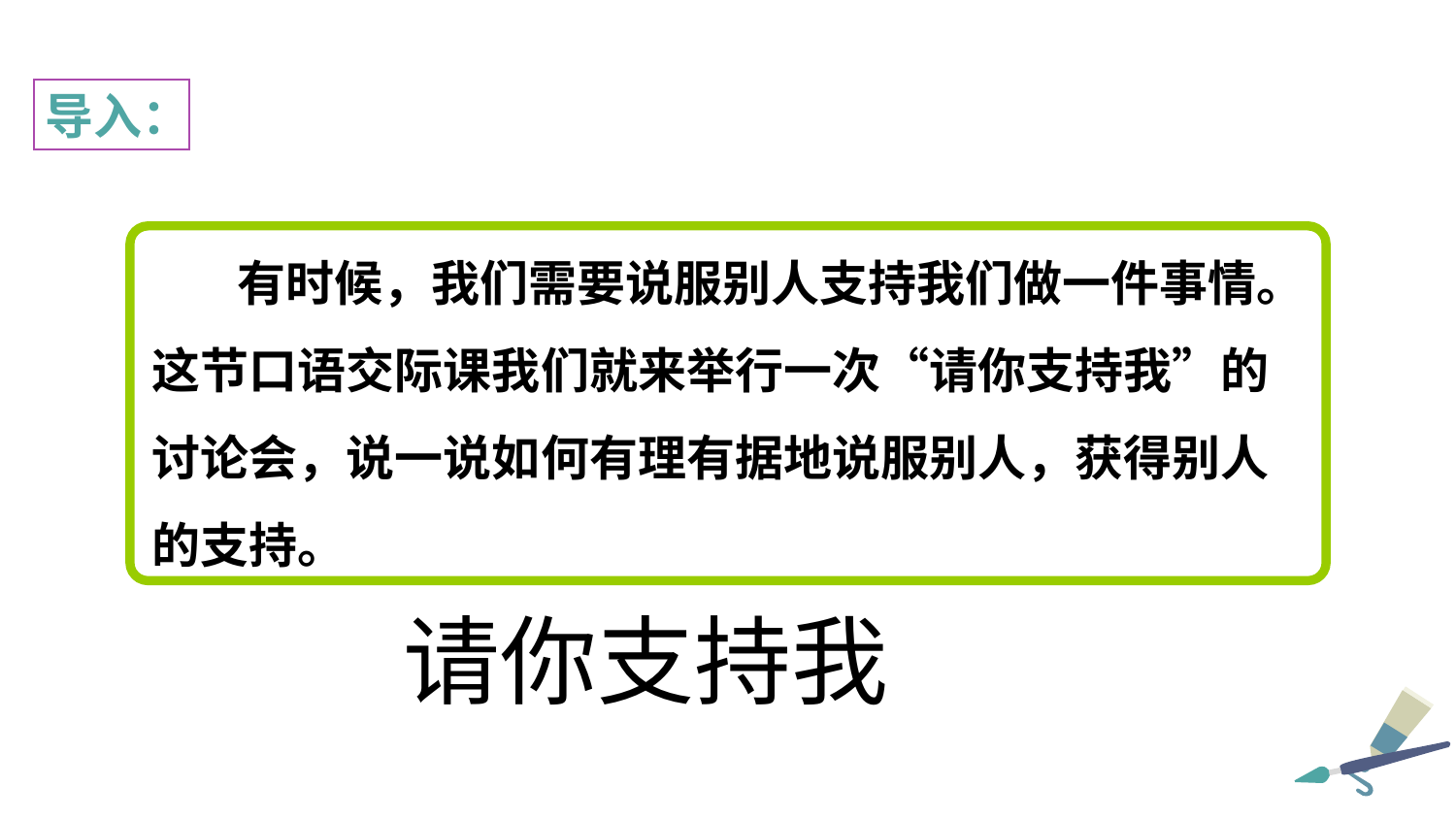

导入：
有时候，我们需要说服别人支持我们做一件事情。这节口语交际课我们就来举行一次“请你支持我”的讨论会，说一说如何有理有据地说服别人，获得别人的支持。

请你支持我